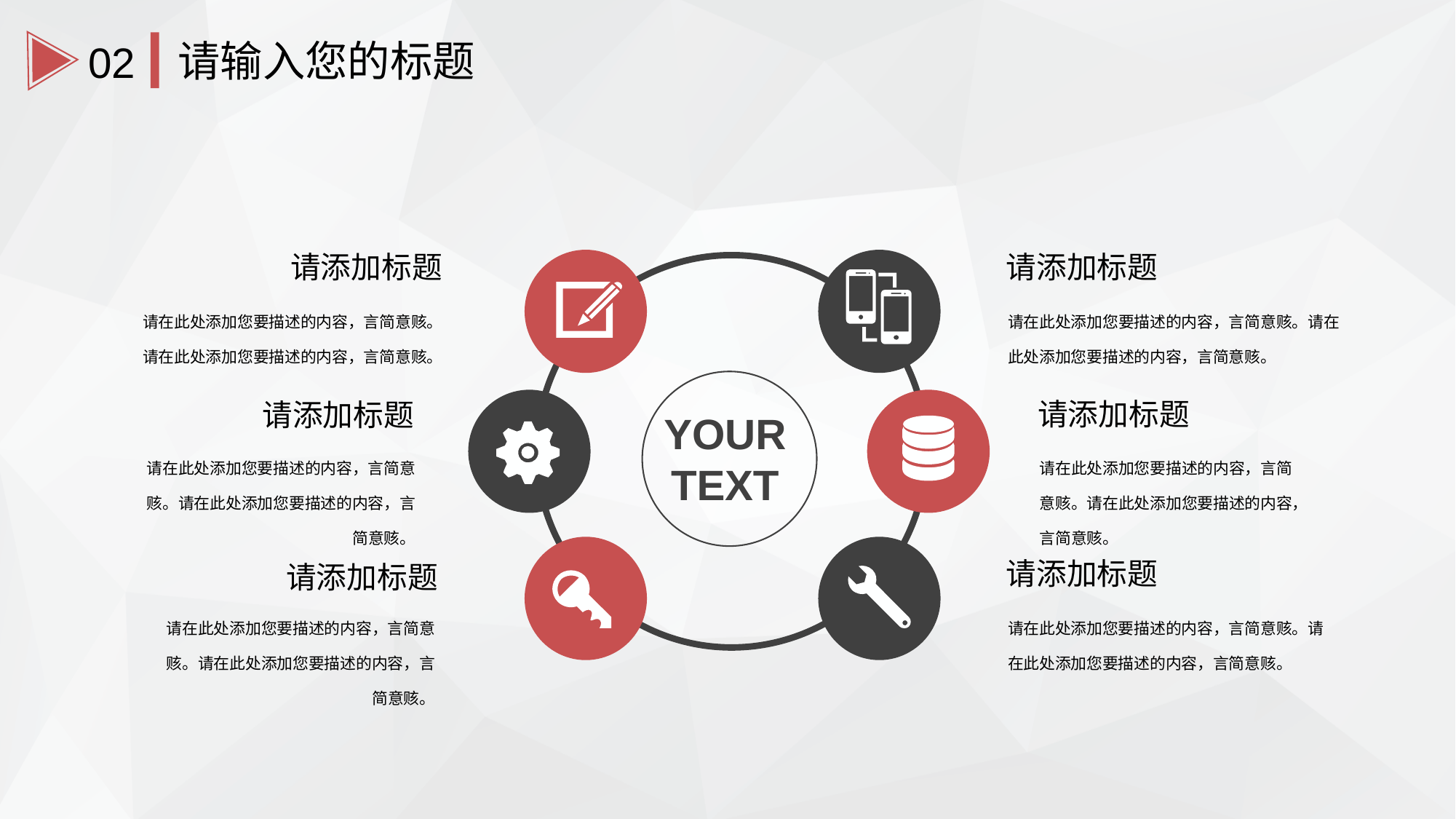

请输入您的标题
02

请添加标题
请在此处添加您要描述的内容，言简意赅。请在此处添加您要描述的内容，言简意赅。
请添加标题
请在此处添加您要描述的内容，言简意赅。请在此处添加您要描述的内容，言简意赅。

请添加标题
请在此处添加您要描述的内容，言简意赅。请在此处添加您要描述的内容，言简意赅。
请添加标题
请在此处添加您要描述的内容，言简意赅。请在此处添加您要描述的内容，言简意赅。
YOUR
TEXT

请添加标题
请在此处添加您要描述的内容，言简意赅。请在此处添加您要描述的内容，言简意赅。
请添加标题
请在此处添加您要描述的内容，言简意赅。请在此处添加您要描述的内容，言简意赅。